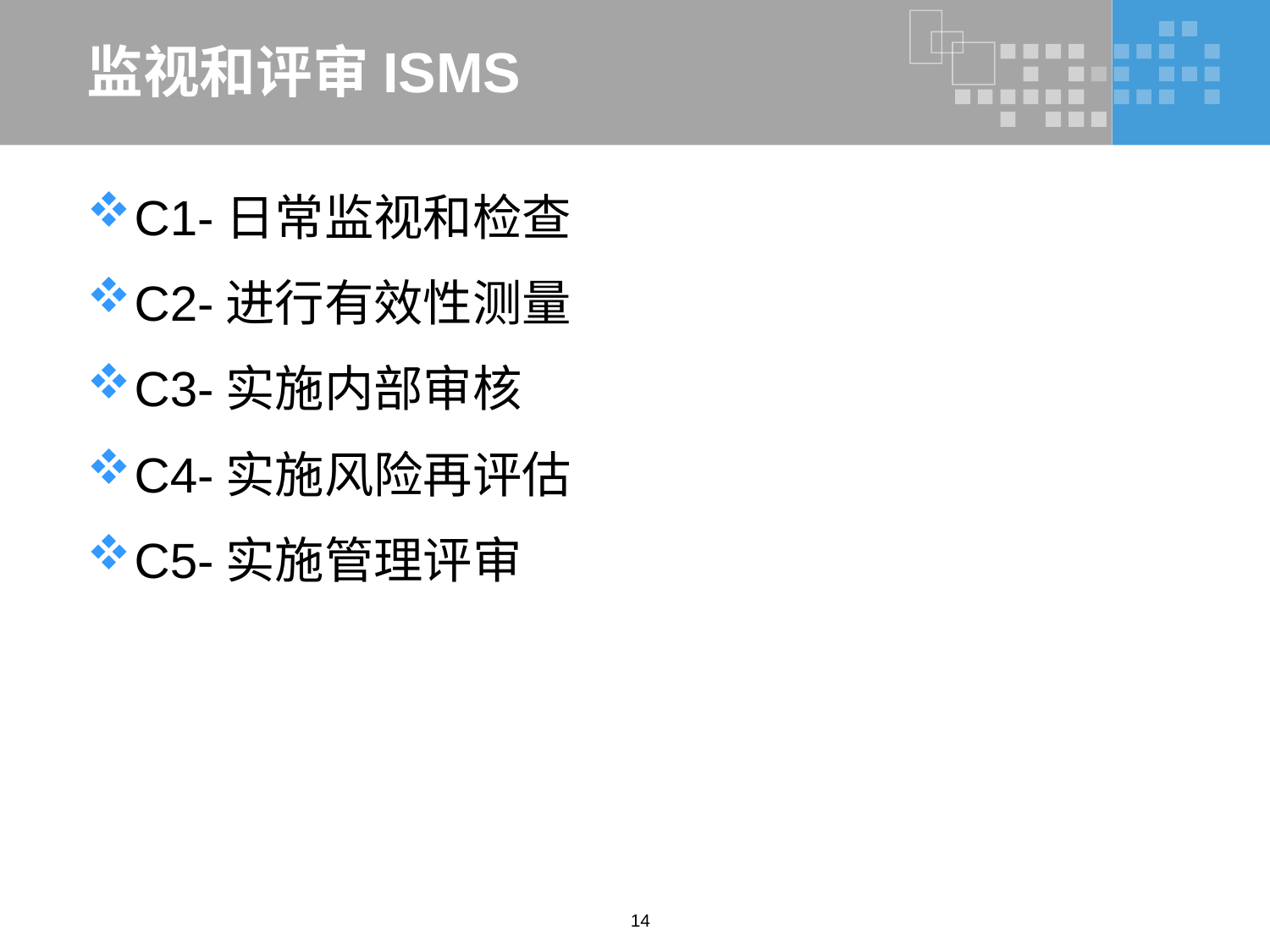

# 监视和评审ISMS
C1-日常监视和检查
C2-进行有效性测量
C3-实施内部审核
C4-实施风险再评估
C5-实施管理评审

14